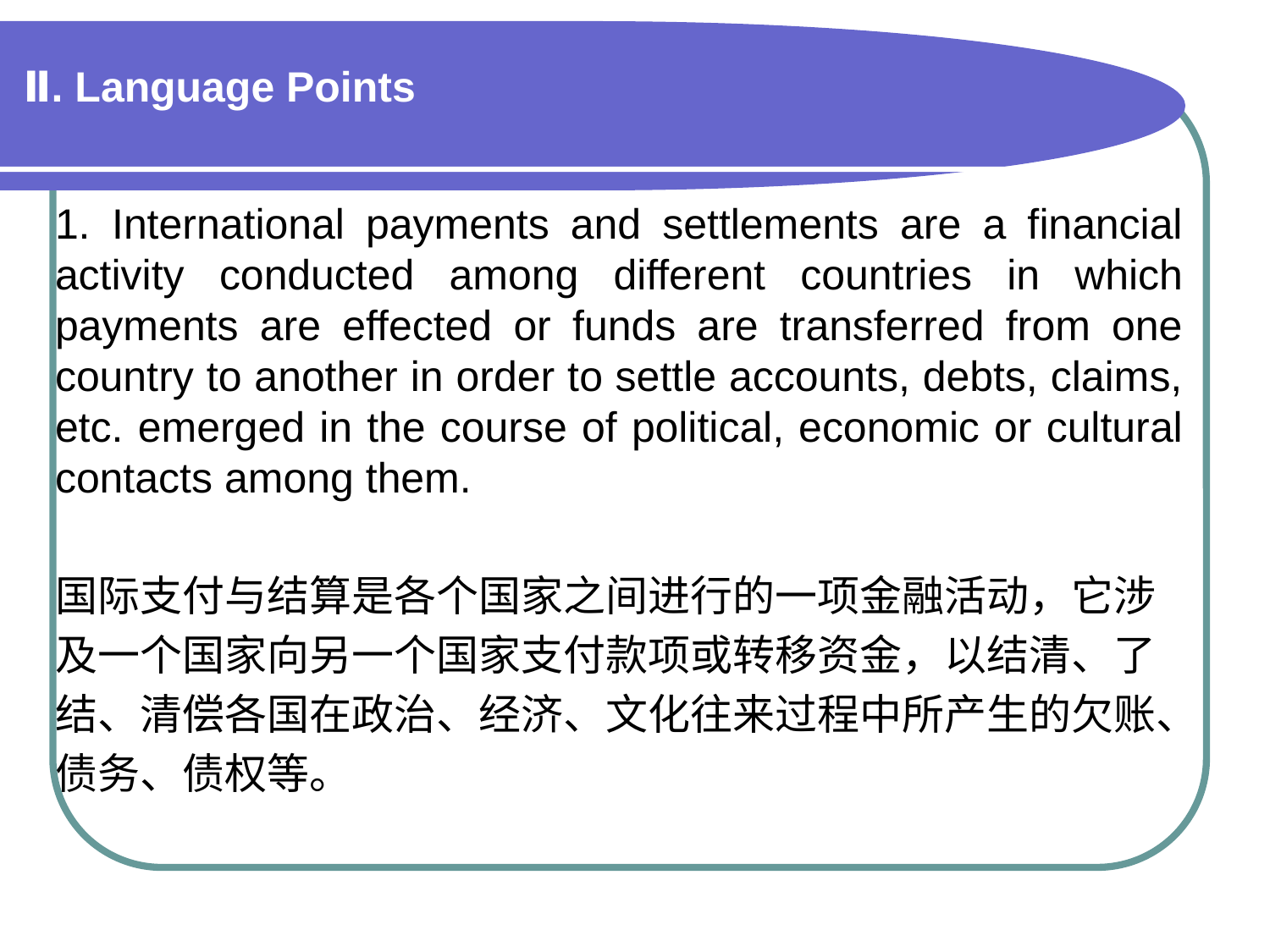

# Ⅱ. Language Points
1. International payments and settlements are a financial activity conducted among different countries in which payments are effected or funds are transferred from one country to another in order to settle accounts, debts, claims, etc. emerged in the course of political, economic or cultural contacts among them.

国际支付与结算是各个国家之间进行的一项金融活动，它涉
及一个国家向另一个国家支付款项或转移资金，以结清、了
结、清偿各国在政治、经济、文化往来过程中所产生的欠账、
债务、债权等。